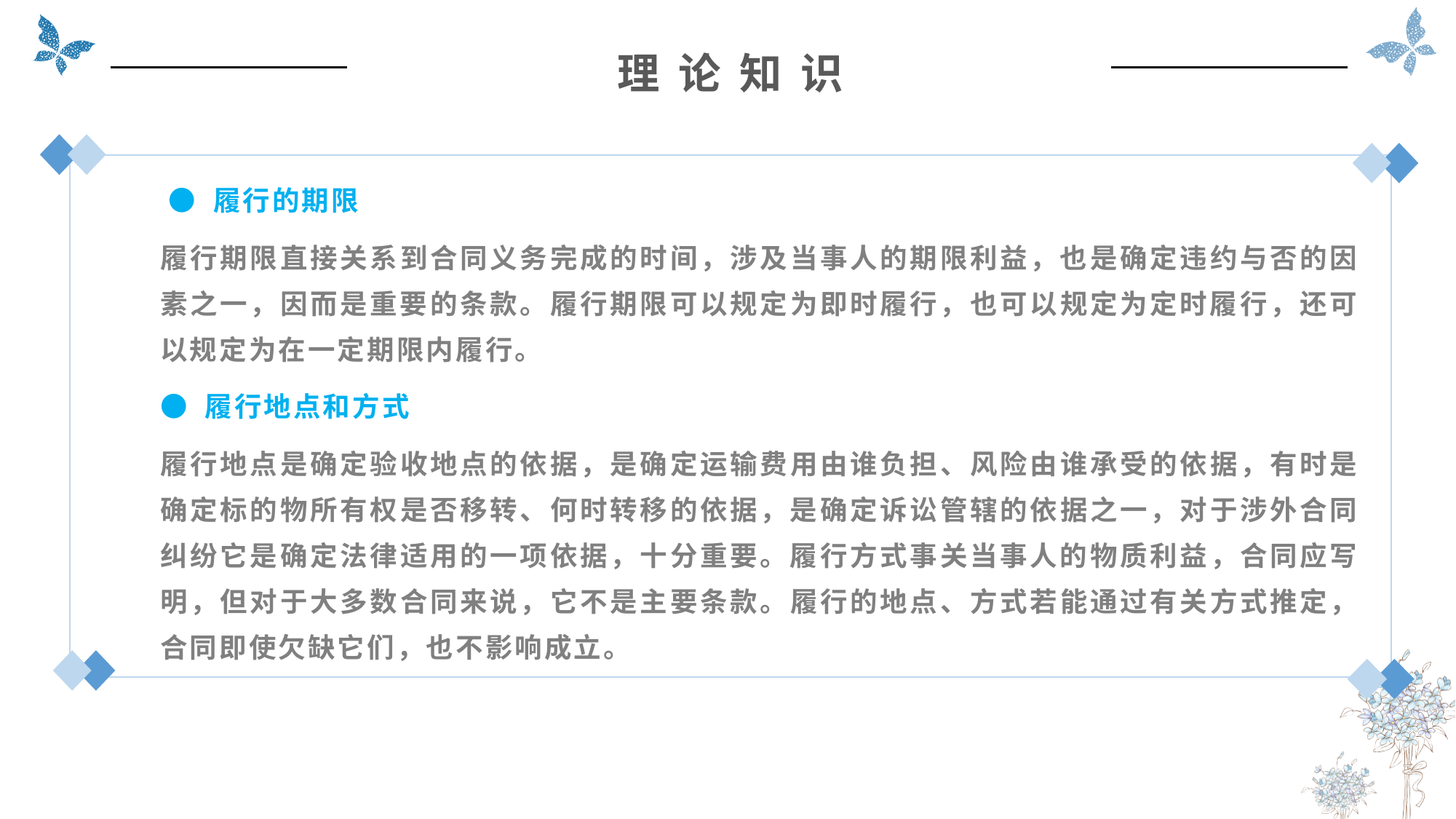

理 论 知 识

 ● 履行的期限
履行期限直接关系到合同义务完成的时间，涉及当事人的期限利益，也是确定违约与否的因素之一，因而是重要的条款。履行期限可以规定为即时履行，也可以规定为定时履行，还可以规定为在一定期限内履行。
● 履行地点和方式
履行地点是确定验收地点的依据，是确定运输费用由谁负担、风险由谁承受的依据，有时是确定标的物所有权是否移转、何时转移的依据，是确定诉讼管辖的依据之一，对于涉外合同纠纷它是确定法律适用的一项依据，十分重要。履行方式事关当事人的物质利益，合同应写明，但对于大多数合同来说，它不是主要条款。履行的地点、方式若能通过有关方式推定，合同即使欠缺它们，也不影响成立。